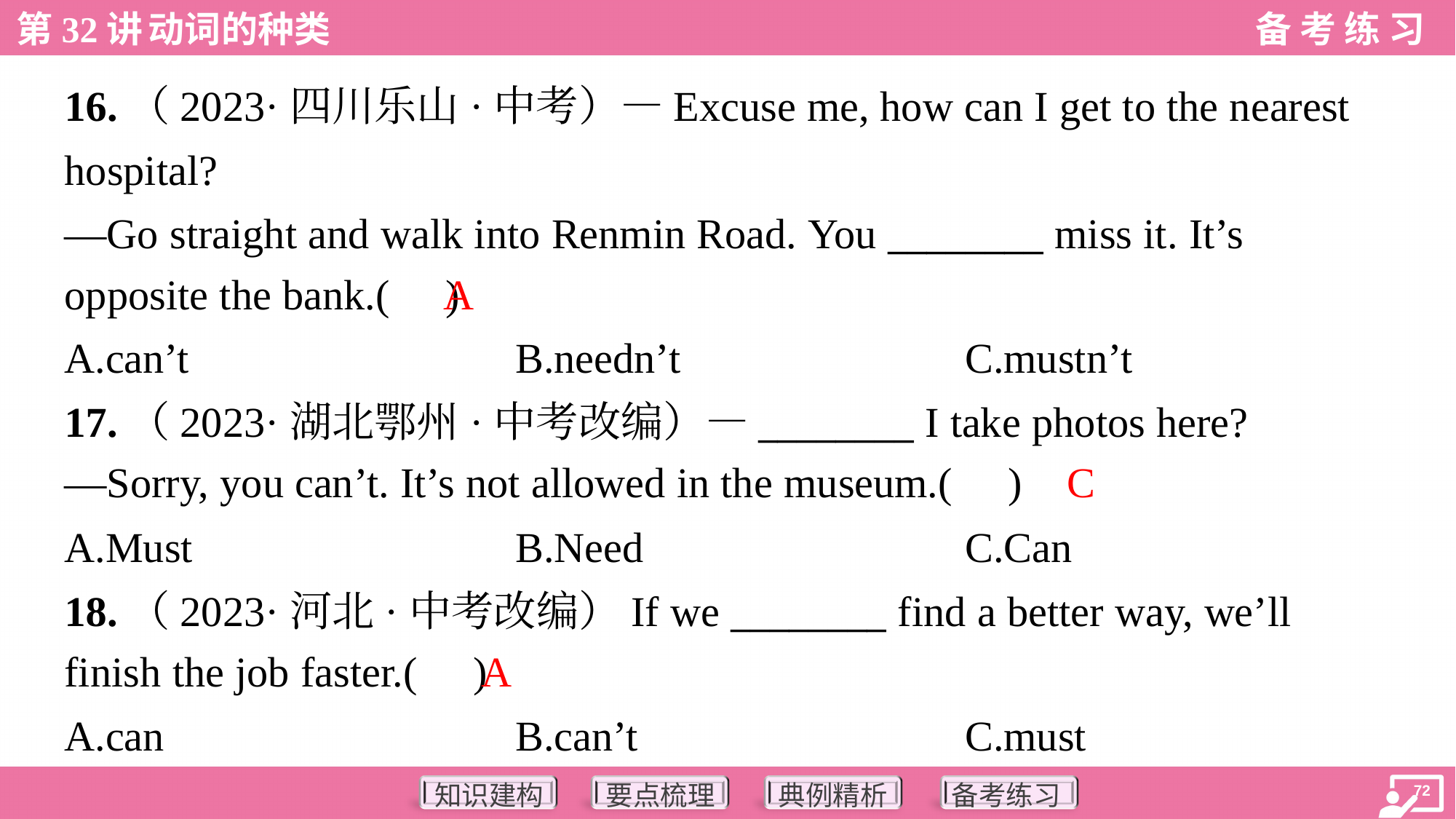

16.（2023·四川乐山·中考）—Excuse me, how can I get to the nearest
hospital?
—Go straight and walk into Renmin Road. You ________ miss it. It’s
opposite the bank.(     )
A
A.can’t	B.needn’t	C.mustn’t
17.（2023·湖北鄂州·中考改编）—________ I take photos here?
—Sorry, you can’t. It’s not allowed in the museum.(     )
C
A.Must	B.Need	C.Can
18.（2023·河北·中考改编）If we ________ find a better way, we’ll
finish the job faster.(     )
A
A.can	B.can’t	C.must